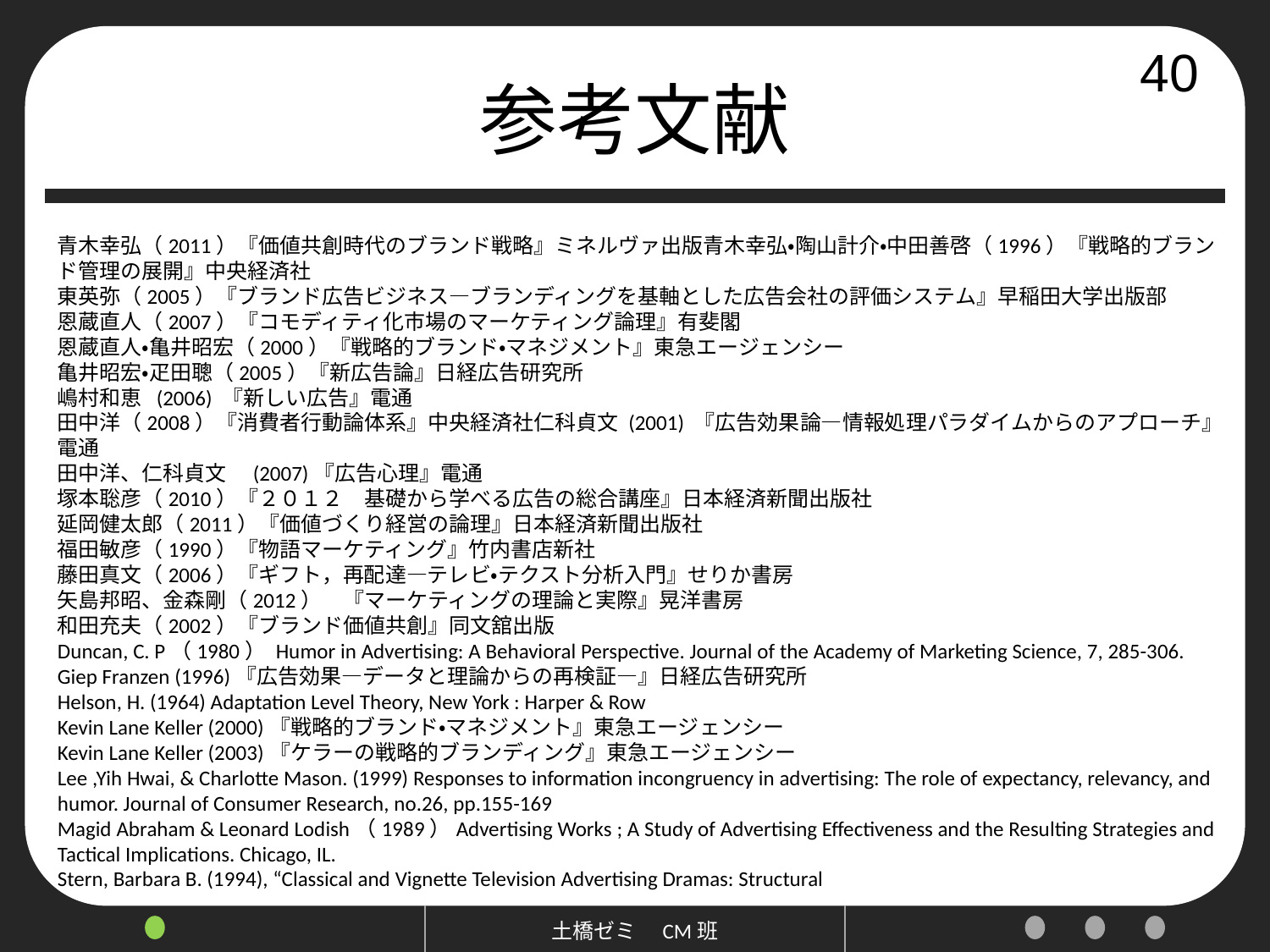

# 参考文献
40
青木幸弘（2011）『価値共創時代のブランド戦略』ミネルヴァ出版青木幸弘・陶山計介・中田善啓（1996）『戦略的ブランド管理の展開』中央経済社
東英弥（2005）『ブランド広告ビジネス―ブランディングを基軸とした広告会社の評価システム』早稲田大学出版部
恩蔵直人（2007）『コモディティ化市場のマーケティング論理』有斐閣
恩蔵直人・亀井昭宏（2000）『戦略的ブランド・マネジメント』東急エージェンシー
亀井昭宏・疋田聰（2005）『新広告論』日経広告研究所
嶋村和恵  (2006) 『新しい広告』電通
田中洋（2008）『消費者行動論体系』中央経済社仁科貞文 (2001) 『広告効果論―情報処理パラダイムからのアプローチ』電通
田中洋、仁科貞文　(2007)『広告心理』電通
塚本聡彦（2010）『２０１２　基礎から学べる広告の総合講座』日本経済新聞出版社
延岡健太郎（2011）『価値づくり経営の論理』日本経済新聞出版社
福田敏彦（1990）『物語マーケティング』竹内書店新社
藤田真文（2006）『ギフト，再配達―テレビ・テクスト分析入門』せりか書房
矢島邦昭、金森剛（2012）　『マーケティングの理論と実際』晃洋書房
和田充夫（2002）『ブランド価値共創』同文舘出版
Duncan, C. P（1980） Humor in Advertising: A Behavioral Perspective. Journal of the Academy of Marketing Science, 7, 285-306.
Giep Franzen (1996)『広告効果―データと理論からの再検証―』日経広告研究所
Helson, H. (1964) Adaptation Level Theory, New York : Harper & Row
Kevin Lane Keller (2000)『戦略的ブランド・マネジメント』東急エージェンシー
Kevin Lane Keller (2003)『ケラーの戦略的ブランディング』東急エージェンシー
Lee ,Yih Hwai, & Charlotte Mason. (1999) Responses to information incongruency in advertising: The role of expectancy, relevancy, and humor. Journal of Consumer Research, no.26, pp.155-169
Magid Abraham & Leonard Lodish（1989）Advertising Works ; A Study of Advertising Effectiveness and the Resulting Strategies and Tactical Implications. Chicago, IL.
Stern, Barbara B. (1994), “Classical and Vignette Television Advertising Dramas: Structural

土橋ゼミ　CM班